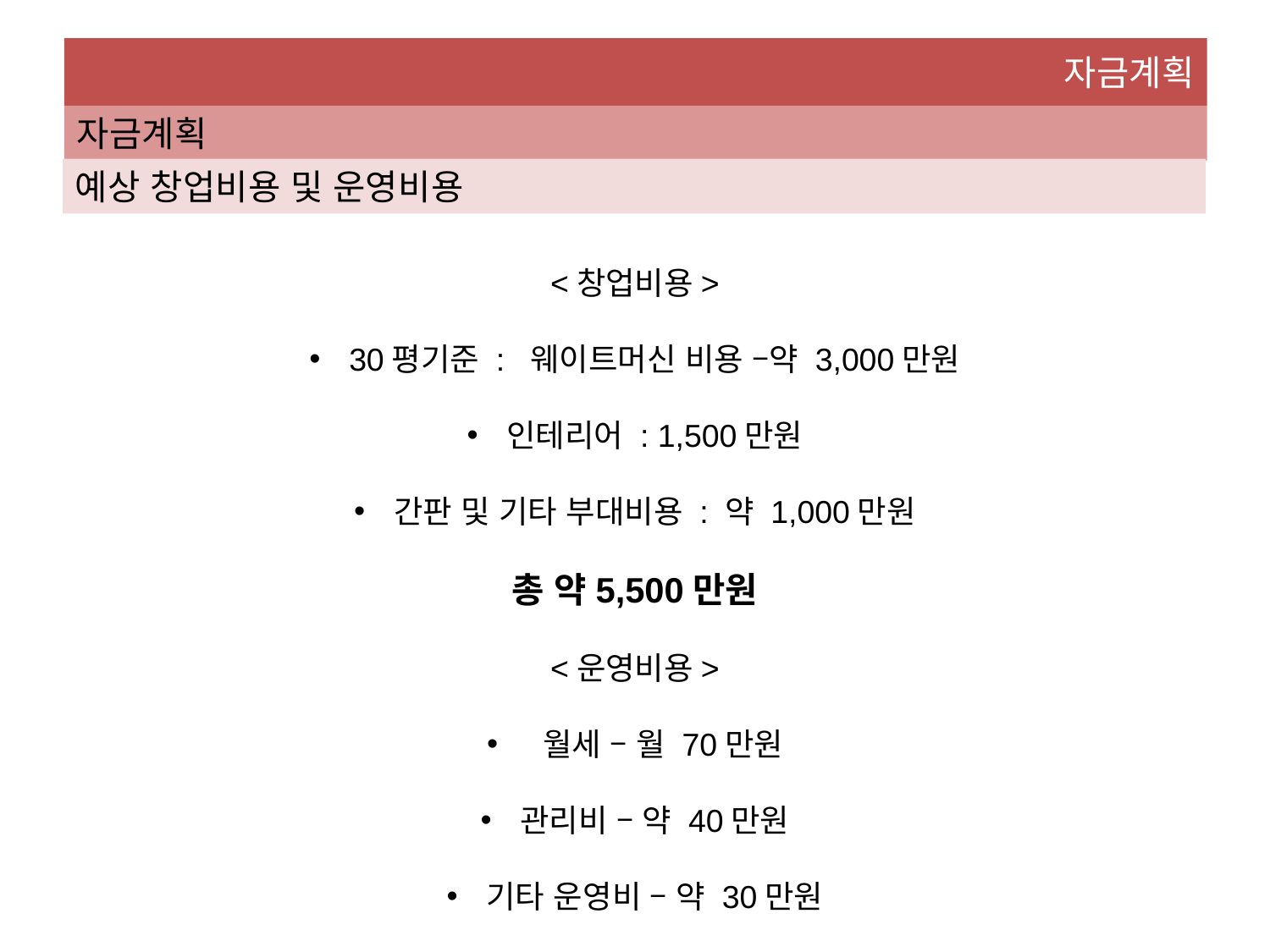

자금계획
자금계획
예상 창업비용 및 운영비용
<창업비용>

30평기준 :  웨이트머신 비용 –약 3,000만원

인테리어 : 1,500만원

간판 및 기타 부대비용 : 약 1,000만원

총 약5,500만원

<운영비용>

 월세 – 월 70만원

관리비 – 약 40만원

기타 운영비 – 약 30만원